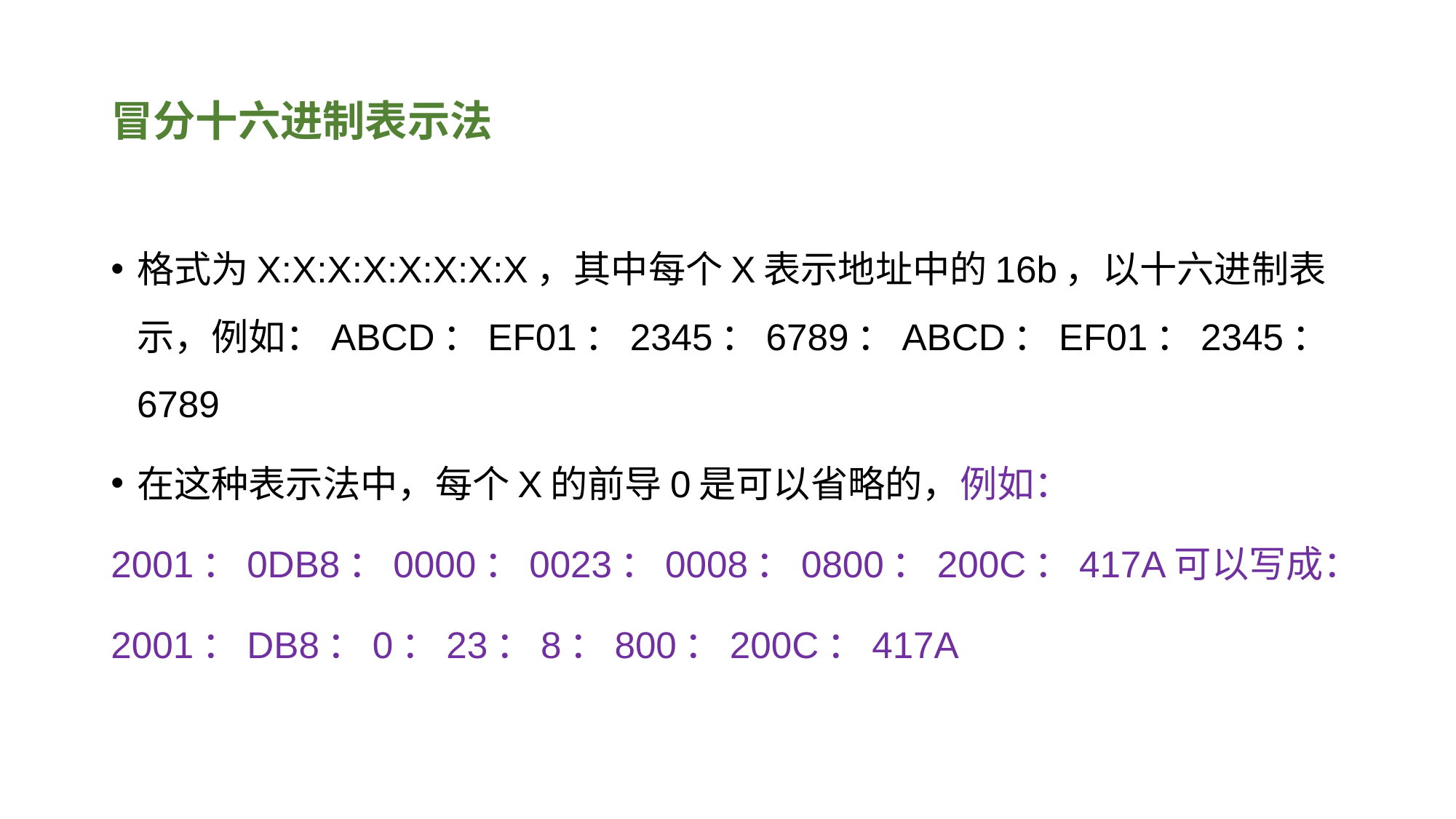

# 冒分十六进制表示法
格式为X:X:X:X:X:X:X:X，其中每个X表示地址中的16b，以十六进制表示，例如：ABCD：EF01：2345：6789：ABCD：EF01：2345：6789
在这种表示法中，每个X的前导0是可以省略的，例如：
2001：0DB8：0000：0023：0008：0800：200C：417A可以写成：
2001：DB8：0：23：8：800：200C：417A